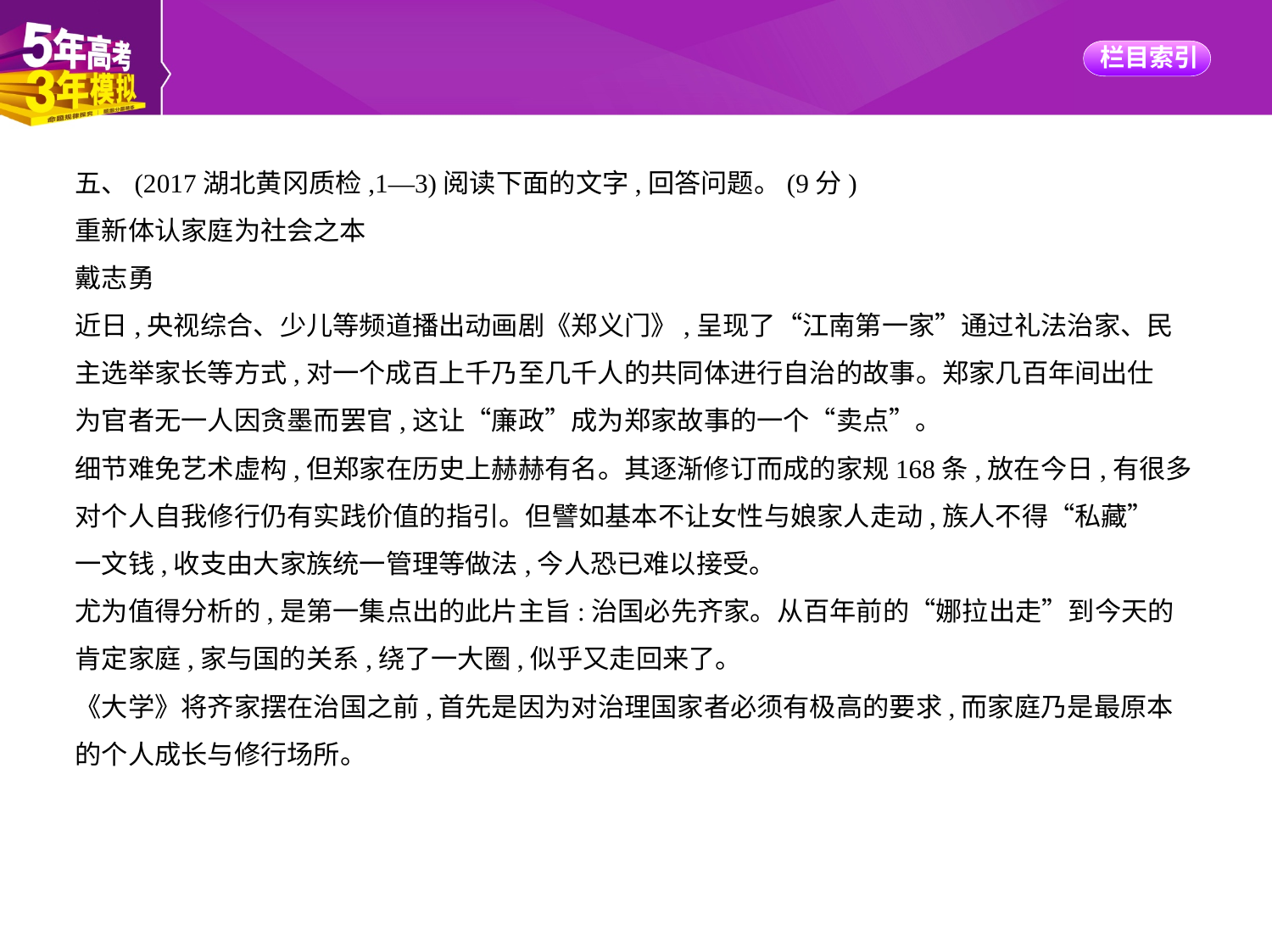

五、(2017湖北黄冈质检,1—3)阅读下面的文字,回答问题。(9分)
重新体认家庭为社会之本
戴志勇
近日,央视综合、少儿等频道播出动画剧《郑义门》,呈现了“江南第一家”通过礼法治家、民
主选举家长等方式,对一个成百上千乃至几千人的共同体进行自治的故事。郑家几百年间出仕
为官者无一人因贪墨而罢官,这让“廉政”成为郑家故事的一个“卖点”。
细节难免艺术虚构,但郑家在历史上赫赫有名。其逐渐修订而成的家规168条,放在今日,有很多
对个人自我修行仍有实践价值的指引。但譬如基本不让女性与娘家人走动,族人不得“私藏”
一文钱,收支由大家族统一管理等做法,今人恐已难以接受。
尤为值得分析的,是第一集点出的此片主旨:治国必先齐家。从百年前的“娜拉出走”到今天的
肯定家庭,家与国的关系,绕了一大圈,似乎又走回来了。
《大学》将齐家摆在治国之前,首先是因为对治理国家者必须有极高的要求,而家庭乃是最原本
的个人成长与修行场所。